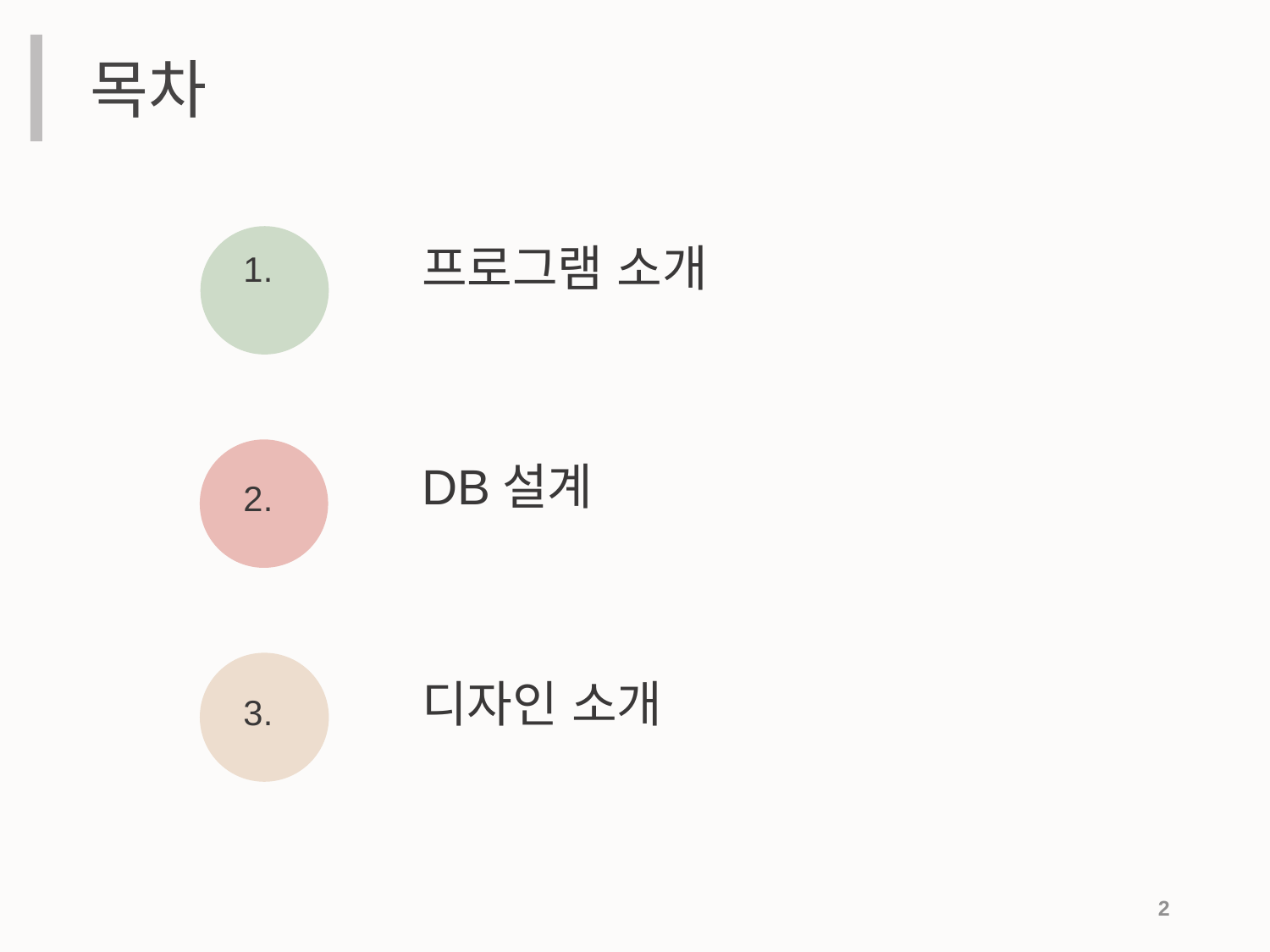

목차

프로그램 소개
1.

DB설계
2.

디자인 소개
3.
2